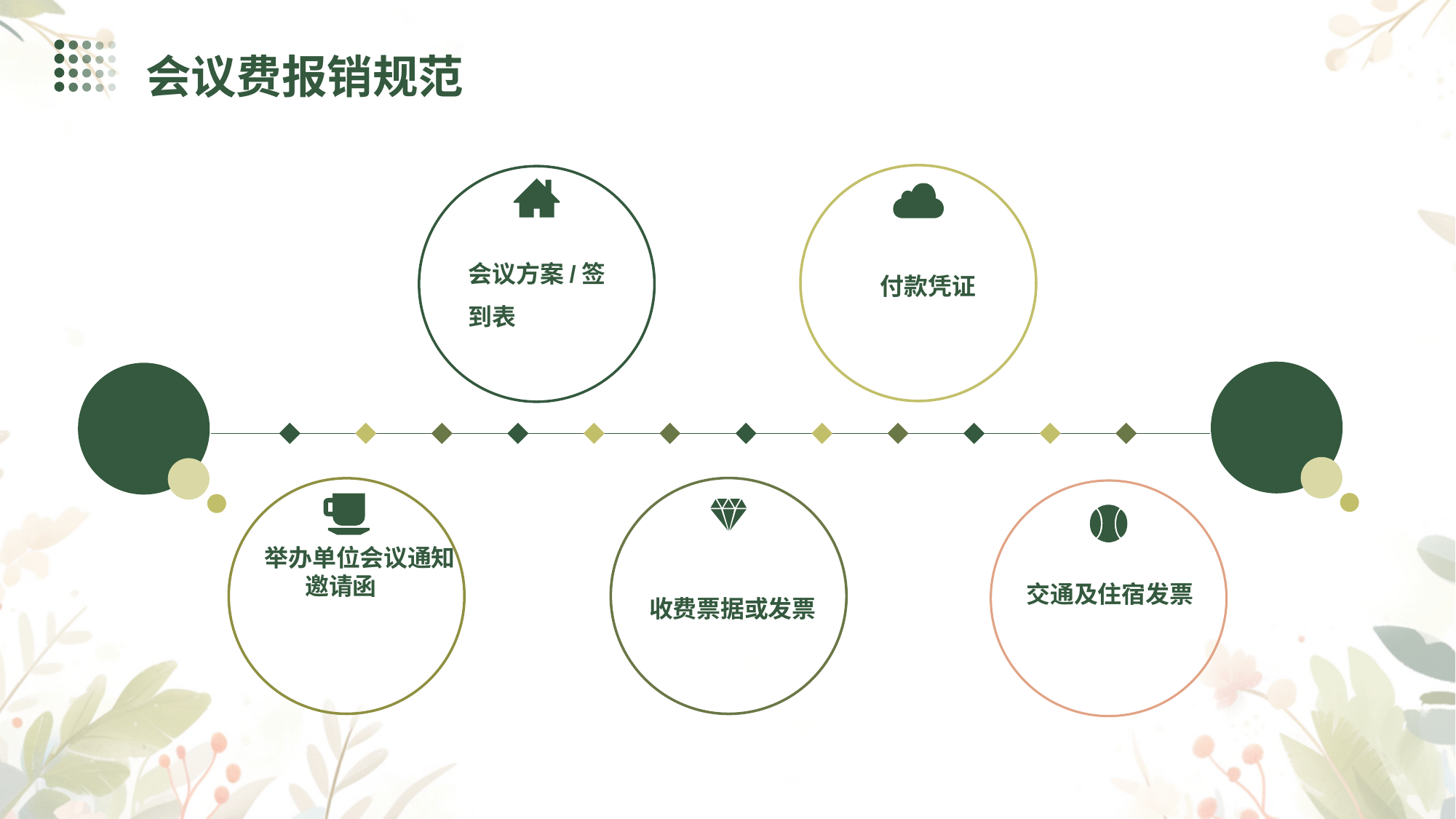

会议费报销规范

付款凭证

会议方案/签到表

举办单位会议通知邀请函
交通及住宿发票
收费票据或发票